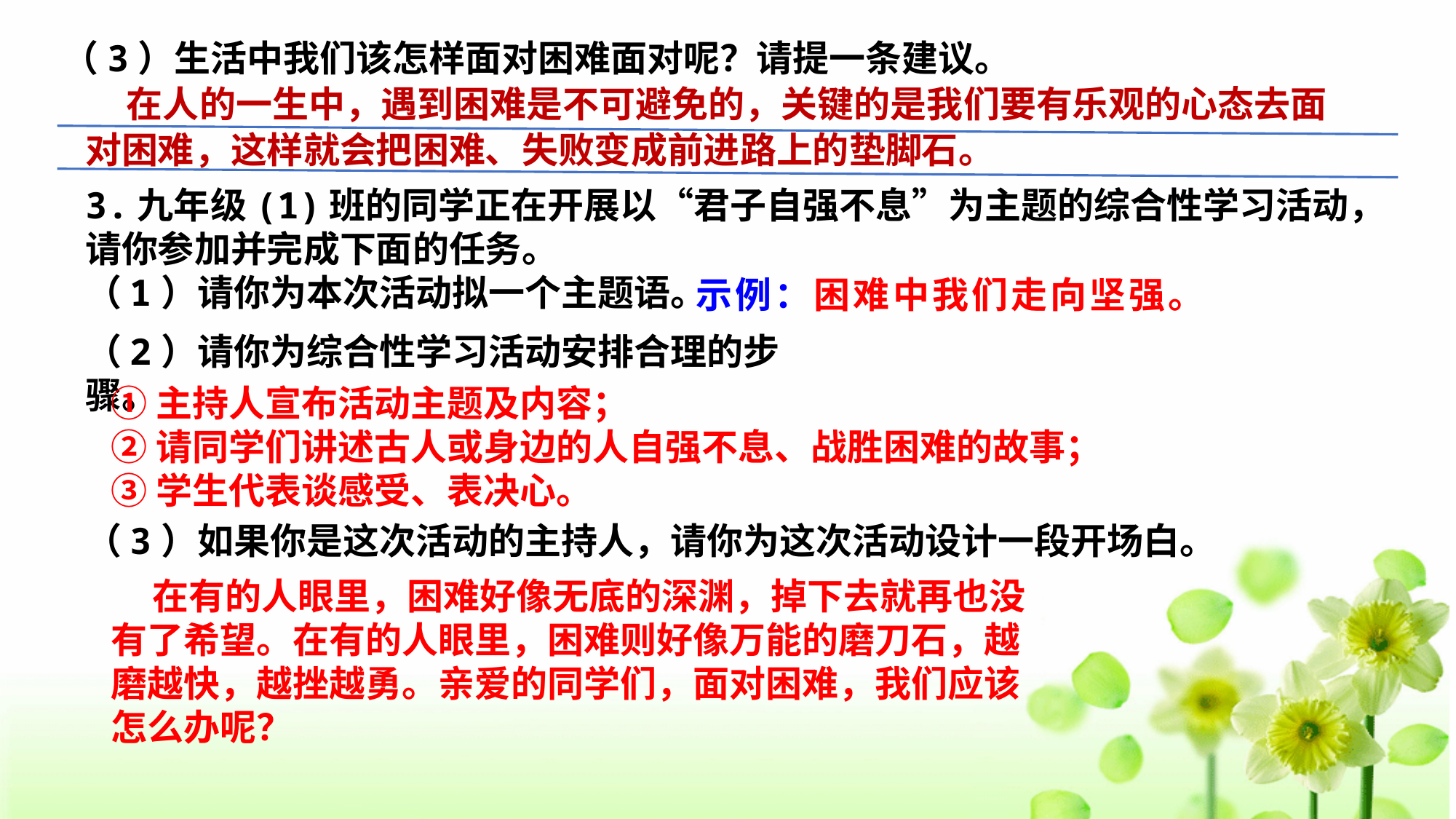

（3）生活中我们该怎样面对困难面对呢？请提一条建议。
    在人的一生中，遇到困难是不可避免的，关键的是我们要有乐观的心态去面对困难，这样就会把困难、失败变成前进路上的垫脚石。
3.九年级(1)班的同学正在开展以“君子自强不息”为主题的综合性学习活动，请你参加并完成下面的任务。
（1）请你为本次活动拟一个主题语。
示例：困难中我们走向坚强。
（2）请你为综合性学习活动安排合理的步骤。
①主持人宣布活动主题及内容；
②请同学们讲述古人或身边的人自强不息、战胜困难的故事；
③学生代表谈感受、表决心。
（3）如果你是这次活动的主持人，请你为这次活动设计一段开场白。
    在有的人眼里，困难好像无底的深渊，掉下去就再也没有了希望。在有的人眼里，困难则好像万能的磨刀石，越磨越快，越挫越勇。亲爱的同学们，面对困难，我们应该怎么办呢？